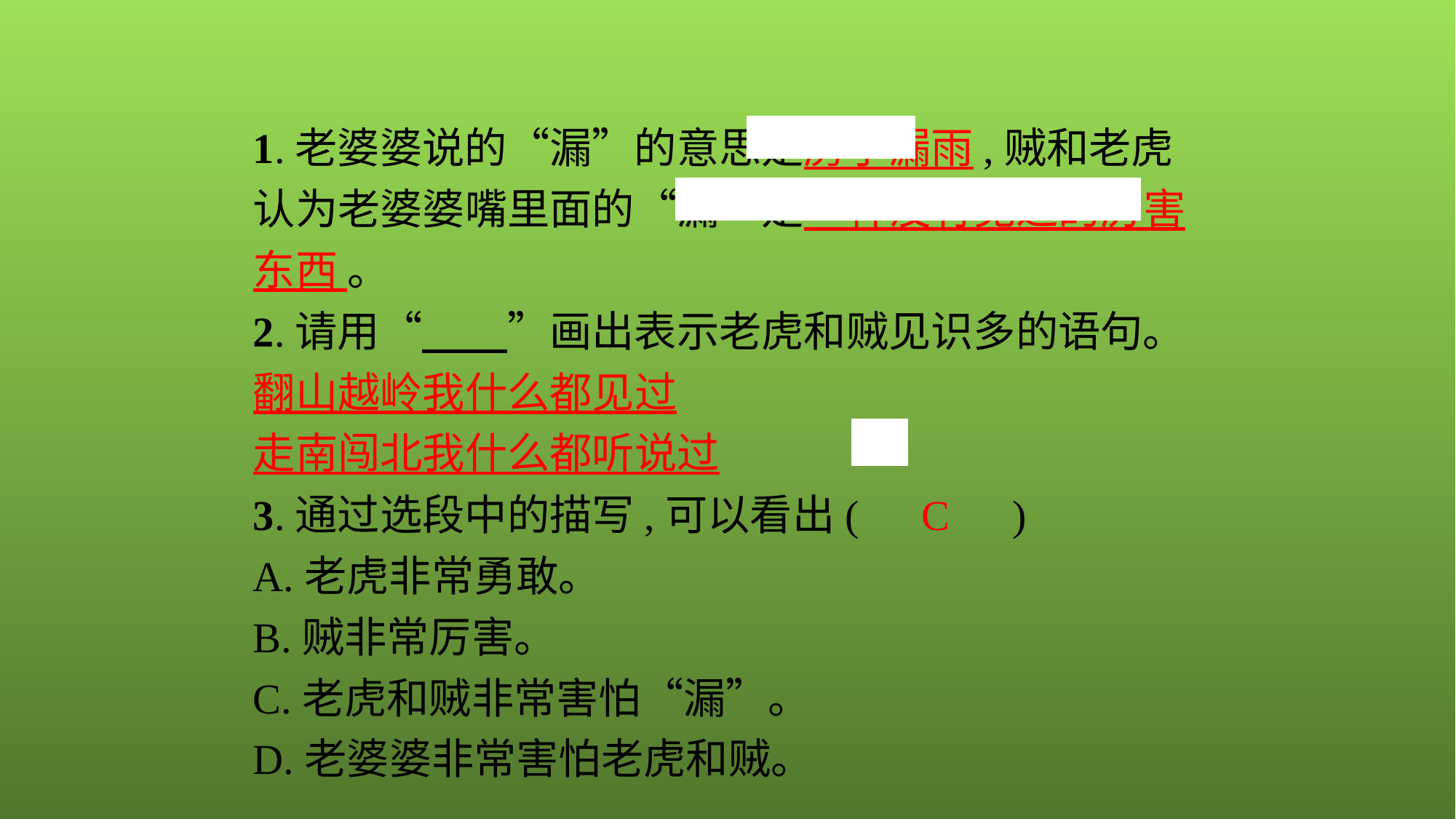

1.老婆婆说的“漏”的意思是房子漏雨,贼和老虎认为老婆婆嘴里面的“漏”是一种没有见过的厉害东西 。
2.请用“　　”画出表示老虎和贼见识多的语句。
翻山越岭我什么都见过
走南闯北我什么都听说过
3.通过选段中的描写,可以看出(　C　)
A.老虎非常勇敢。
B.贼非常厉害。
C.老虎和贼非常害怕“漏”。
D.老婆婆非常害怕老虎和贼。